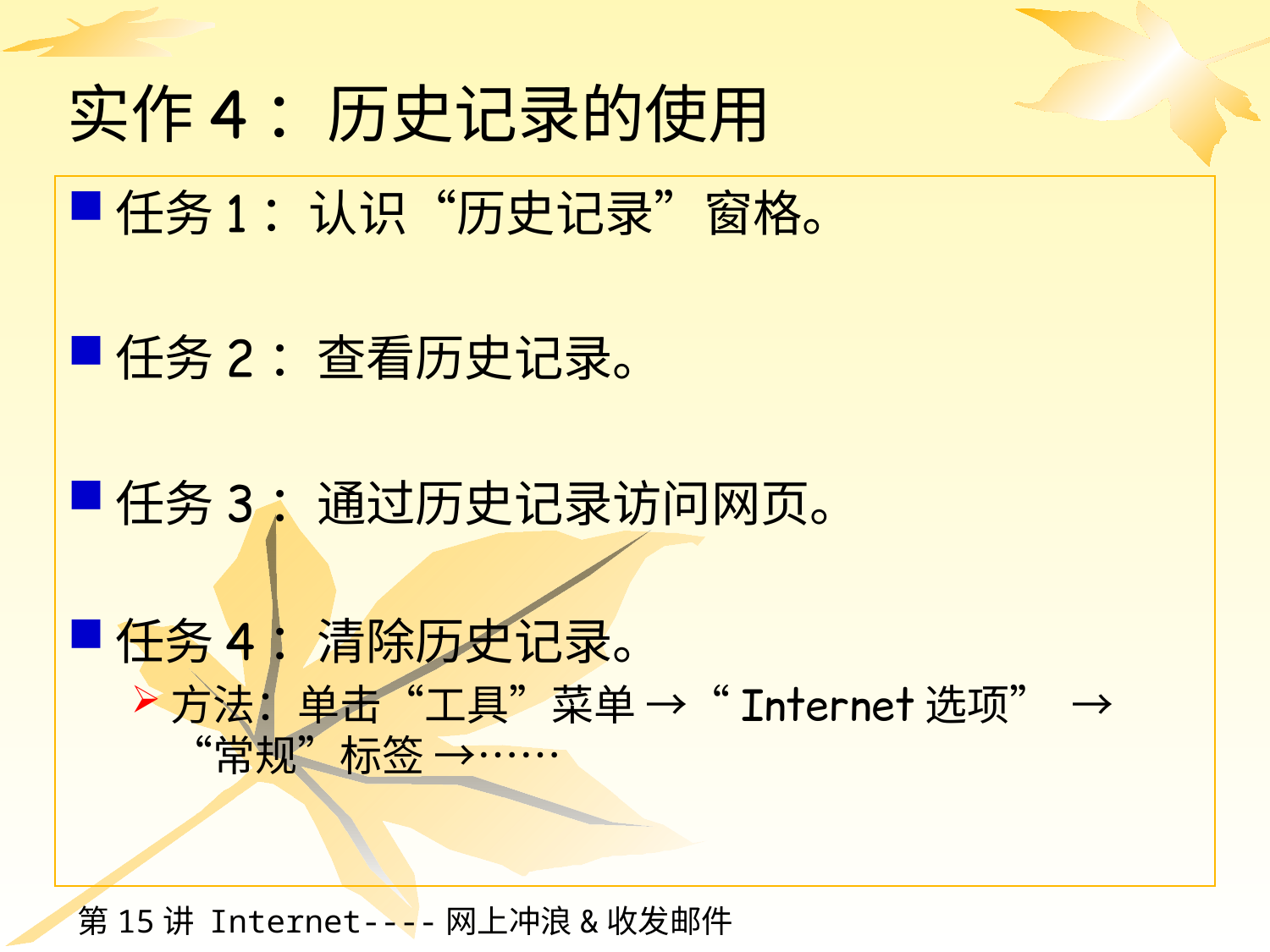

# 实作4：历史记录的使用
任务1：认识“历史记录”窗格。

任务2：查看历史记录。

任务3：通过历史记录访问网页。

任务4：清除历史记录。
方法：单击“工具”菜单 →“Internet选项”  → “常规”标签 →……